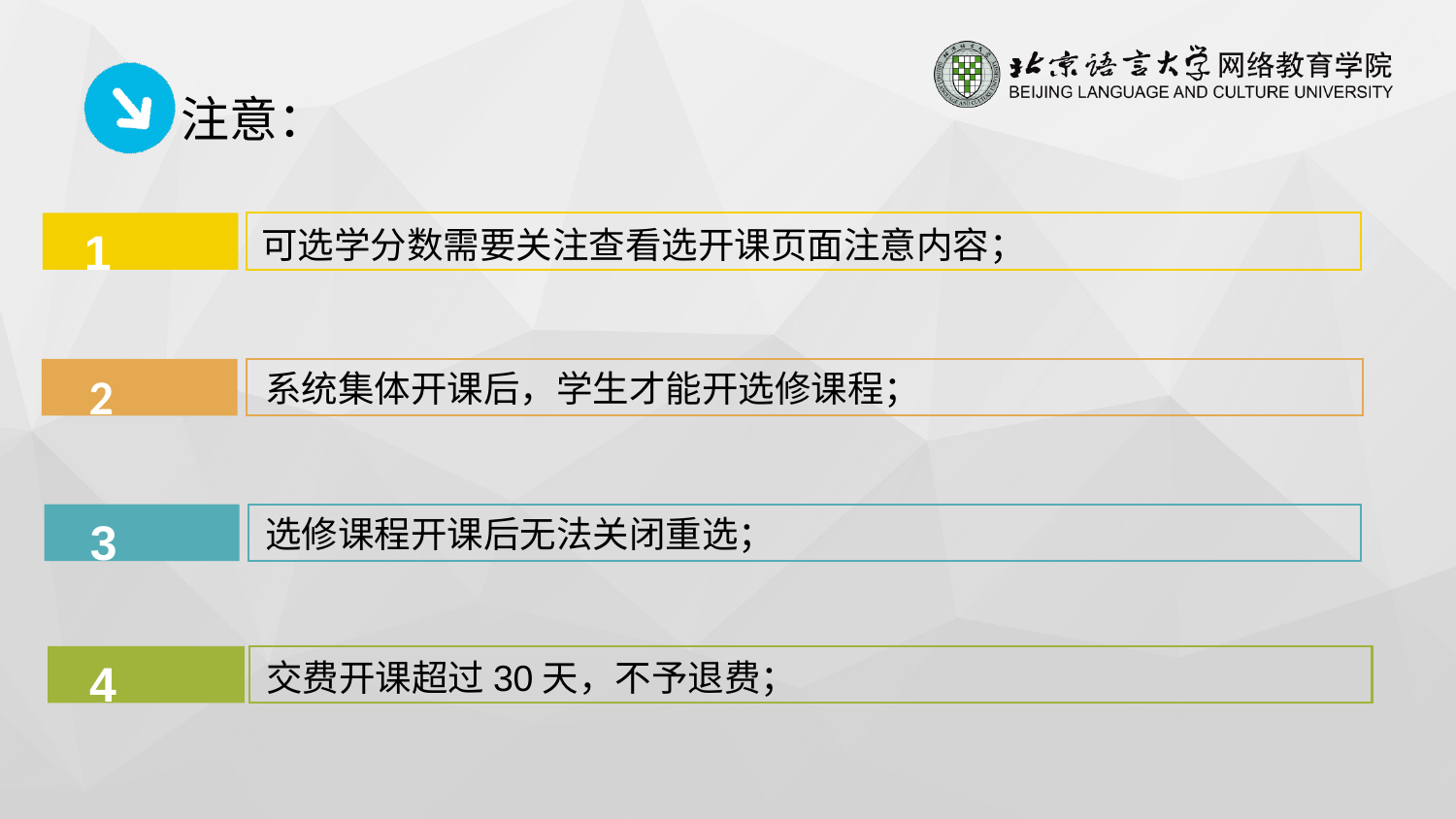

# 注意：

  1
可选学分数需要关注查看选开课页面注意内容；

   2
系统集体开课后，学生才能开选修课程；

  3
选修课程开课后无法关闭重选；

  4

交费开课超过30天，不予退费；